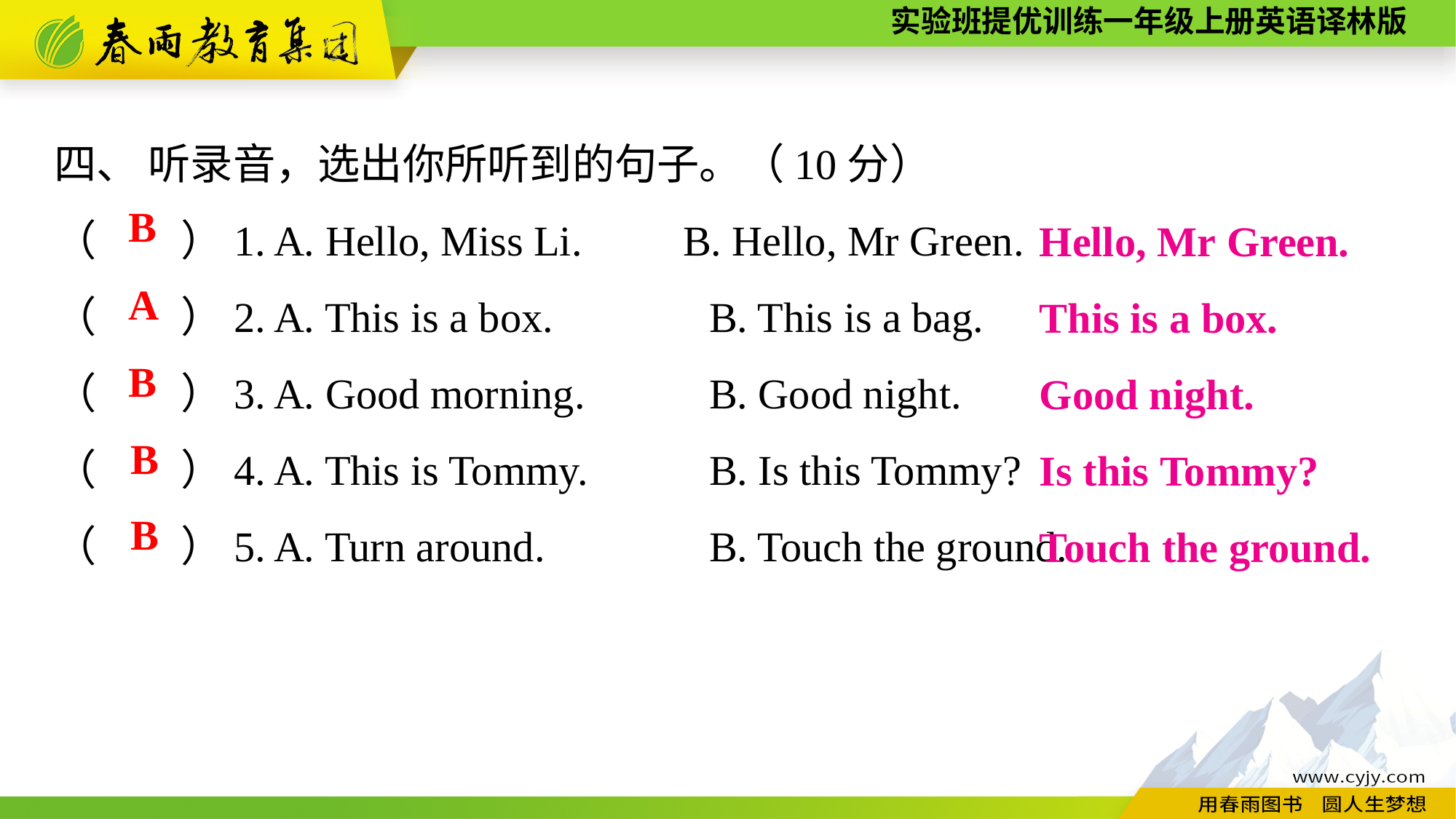

四、 听录音，选出你所听到的句子。（10分）
（　　）1. A. Hello, Miss Li.　    B. Hello, Mr Green.
（　　）2. A. This is a box.		B. This is a bag.
（　　）3. A. Good morning.		B. Good night.
（　　）4. A. This is Tommy.		B. Is this Tommy?
（　　）5. A. Turn around.		B. Touch the ground.
Hello, Mr Green.
This is a box.
Good night.
Is this Tommy?
Touch the ground.
B
A
B
B
B